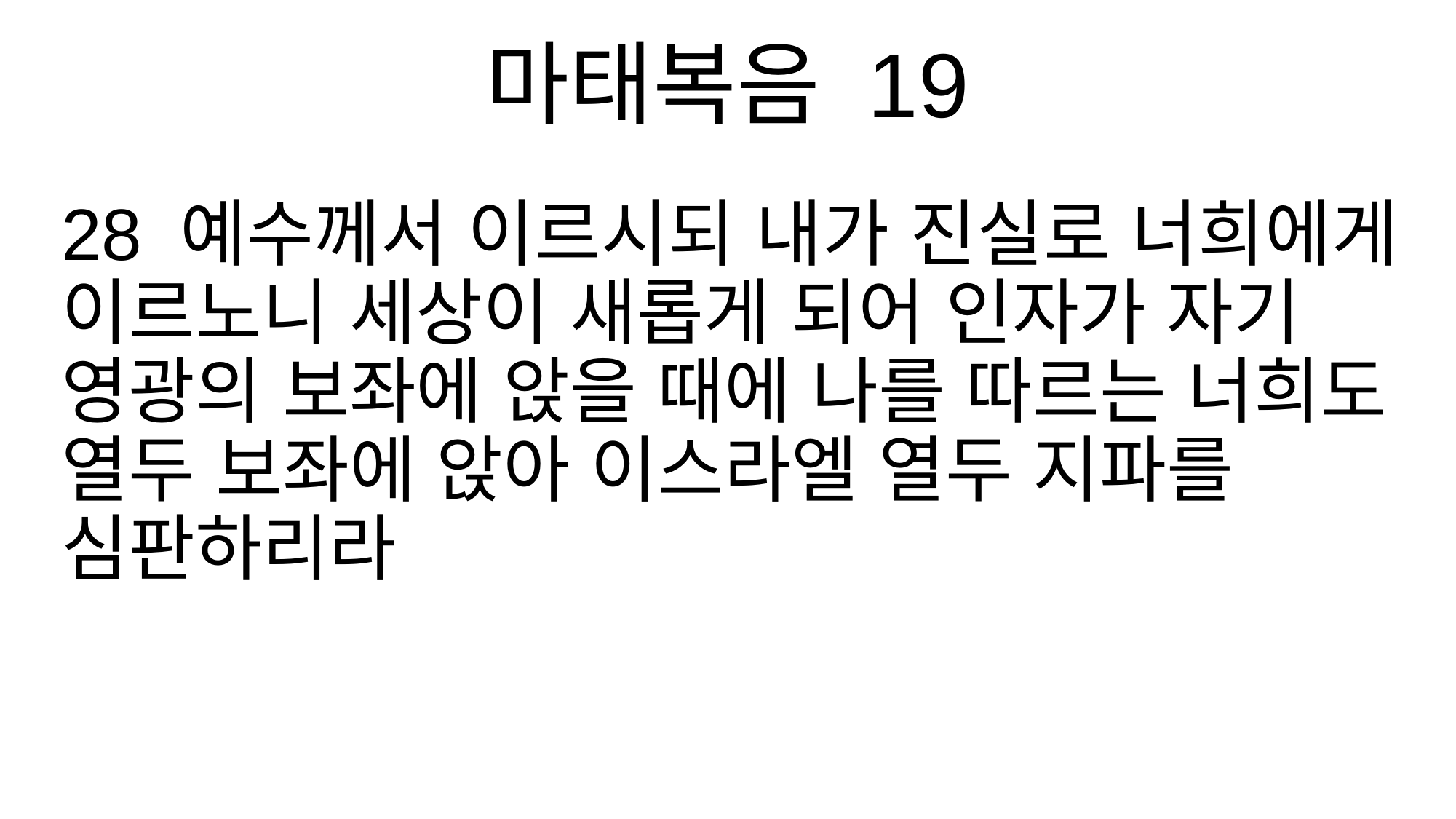

마태복음 19
28 예수께서 이르시되 내가 진실로 너희에게 이르노니 세상이 새롭게 되어 인자가 자기 영광의 보좌에 앉을 때에 나를 따르는 너희도 열두 보좌에 앉아 이스라엘 열두 지파를 심판하리라